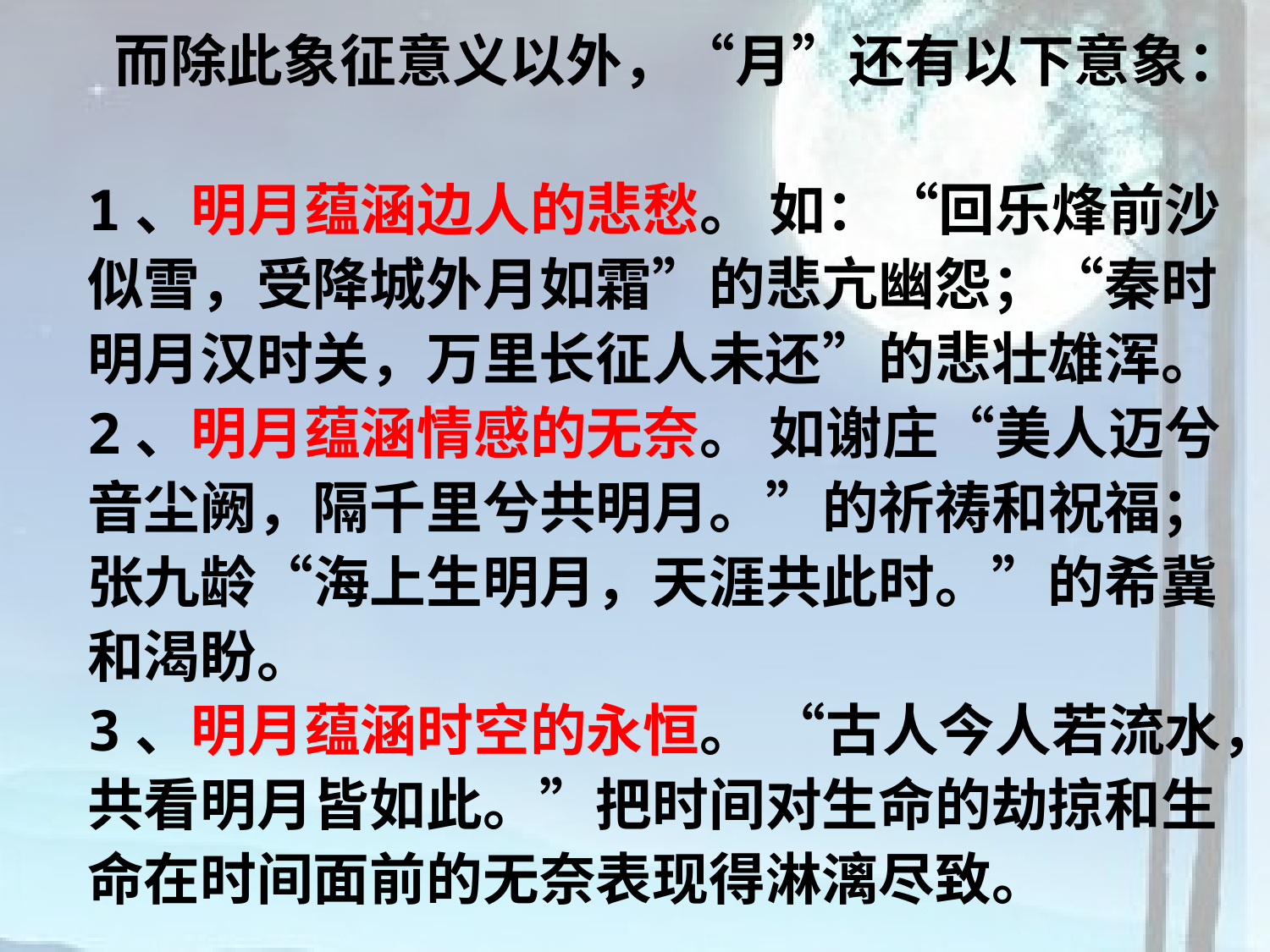

而除此象征意义以外，“月”还有以下意象：
1、明月蕴涵边人的悲愁。 如：“回乐烽前沙似雪，受降城外月如霜”的悲亢幽怨；“秦时明月汉时关，万里长征人未还”的悲壮雄浑。
2、明月蕴涵情感的无奈。 如谢庄“美人迈兮音尘阙，隔千里兮共明月。”的祈祷和祝福；张九龄“海上生明月，天涯共此时。”的希冀和渴盼。
3、明月蕴涵时空的永恒。 “古人今人若流水，共看明月皆如此。”把时间对生命的劫掠和生命在时间面前的无奈表现得淋漓尽致。